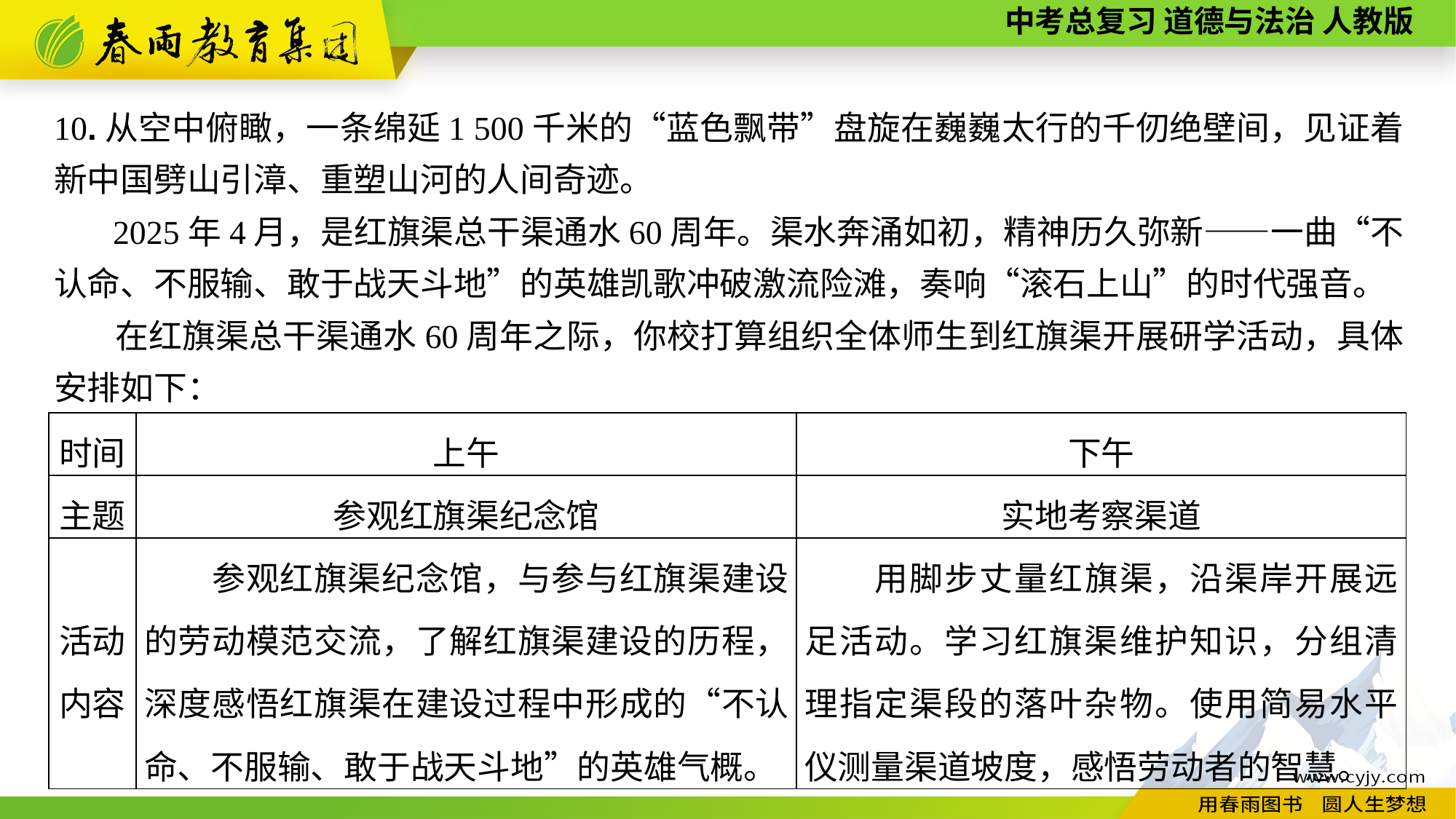

10.从空中俯瞰，一条绵延1 500千米的“蓝色飘带”盘旋在巍巍太行的千仞绝壁间，见证着新中国劈山引漳、重塑山河的人间奇迹。
       2025年4月，是红旗渠总干渠通水60周年。渠水奔涌如初，精神历久弥新——一曲“不认命、不服输、敢于战天斗地”的英雄凯歌冲破激流险滩，奏响“滚石上山”的时代强音。
       在红旗渠总干渠通水60周年之际，你校打算组织全体师生到红旗渠开展研学活动，具体安排如下：
| 时间 | 上午 | 下午 |
| --- | --- | --- |
| 主题 | 参观红旗渠纪念馆 | 实地考察渠道 |
| 活动 内容 | 参观红旗渠纪念馆，与参与红旗渠建设的劳动模范交流，了解红旗渠建设的历程，深度感悟红旗渠在建设过程中形成的“不认命、不服输、敢于战天斗地”的英雄气概。 | 用脚步丈量红旗渠，沿渠岸开展远足活动。学习红旗渠维护知识，分组清理指定渠段的落叶杂物。使用简易水平仪测量渠道坡度，感悟劳动者的智慧。 |